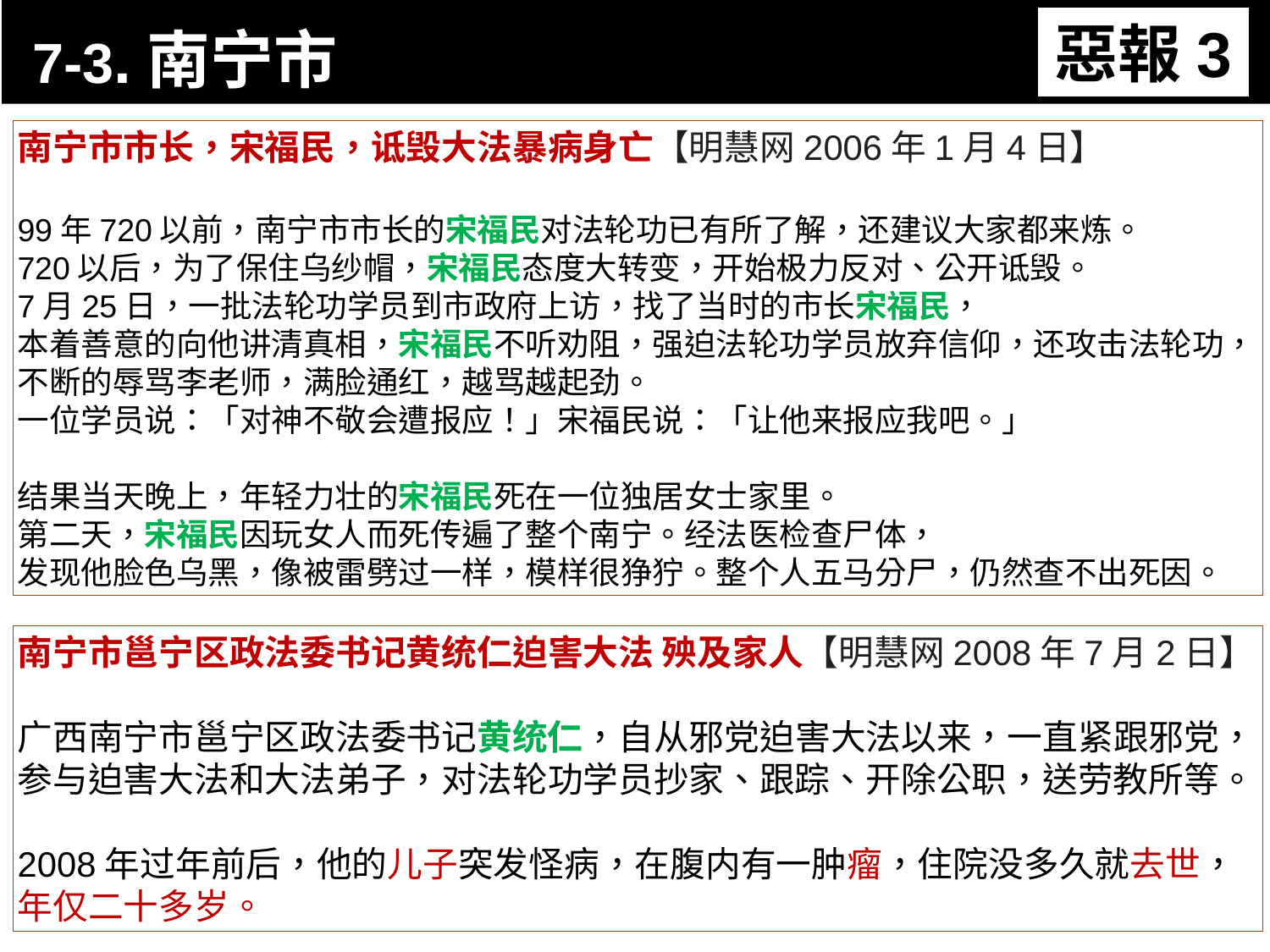

7-3.南宁市

惡報3
11-3. XX市官員惡報實例
南宁市市长，宋福民，诋毁大法暴病身亡【明慧网2006年1月4日】

99年720以前，南宁市市长的宋福民对法轮功已有所了解，还建议大家都来炼。
720以后，为了保住乌纱帽，宋福民态度大转变，开始极力反对、公开诋毁。
7月25日，一批法轮功学员到市政府上访，找了当时的市长宋福民，
本着善意的向他讲清真相，宋福民不听劝阻，强迫法轮功学员放弃信仰，还攻击法轮功，不断的辱骂李老师，满脸通红，越骂越起劲。
一位学员说：「对神不敬会遭报应！」宋福民说：「让他来报应我吧。」

结果当天晚上，年轻力壮的宋福民死在一位独居女士家里。
第二天，宋福民因玩女人而死传遍了整个南宁。经法医检查尸体，
发现他脸色乌黑，像被雷劈过一样，模样很狰狞。整个人五马分尸，仍然查不出死因。
南宁市邕宁区政法委书记黄统仁迫害大法 殃及家人【明慧网2008年7月2日】

广西南宁市邕宁区政法委书记黄统仁，自从邪党迫害大法以来，一直紧跟邪党，参与迫害大法和大法弟子，对法轮功学员抄家、跟踪、开除公职，送劳教所等。

2008年过年前后，他的儿子突发怪病，在腹内有一肿瘤，住院没多久就去世，年仅二十多岁。